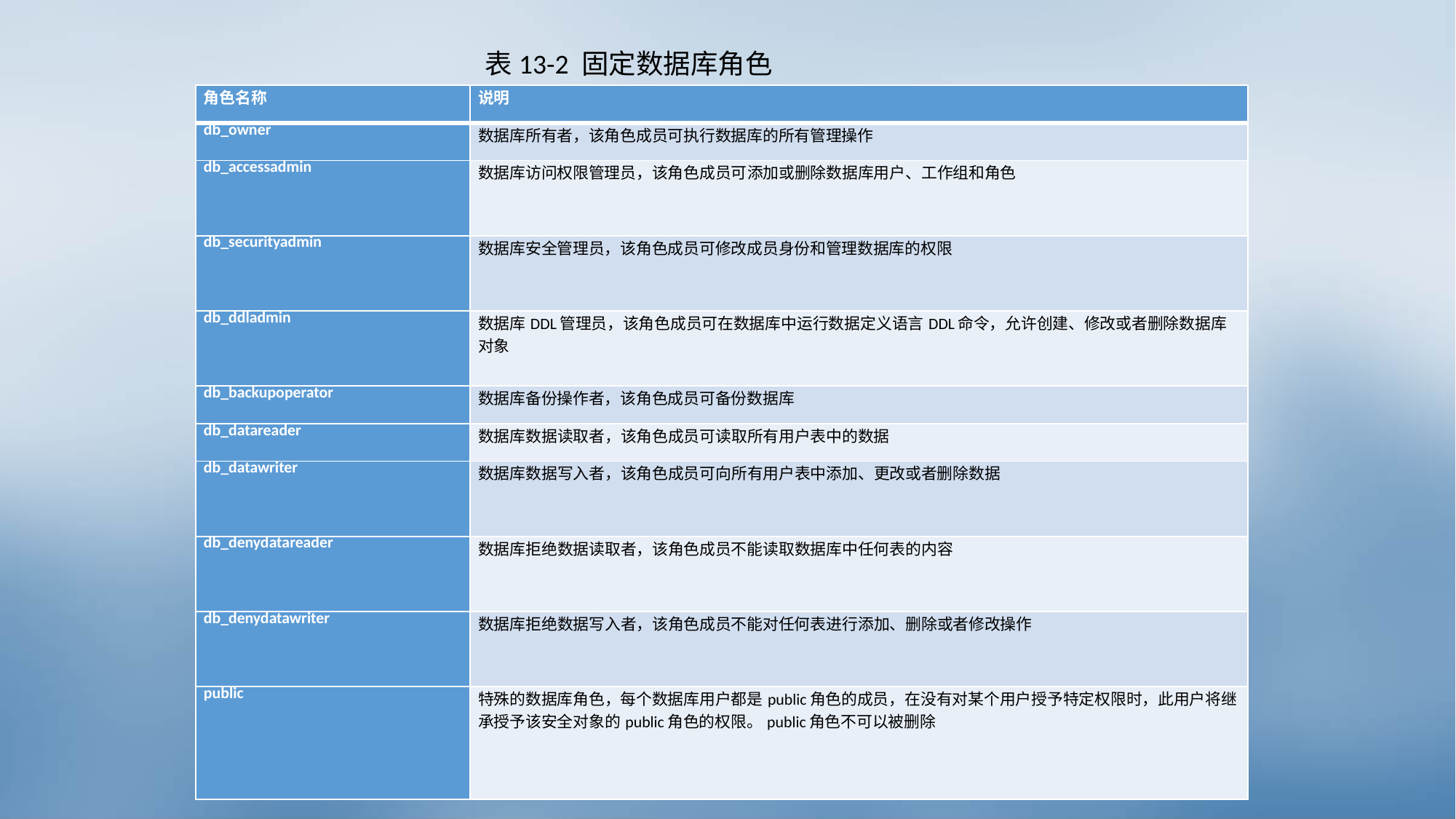

表13-2 固定数据库角色
| 角色名称 | 说明 |
| --- | --- |
| db\_owner | 数据库所有者，该角色成员可执行数据库的所有管理操作 |
| db\_accessadmin | 数据库访问权限管理员，该角色成员可添加或删除数据库用户、工作组和角色 |
| db\_securityadmin | 数据库安全管理员，该角色成员可修改成员身份和管理数据库的权限 |
| db\_ddladmin | 数据库DDL管理员，该角色成员可在数据库中运行数据定义语言DDL命令，允许创建、修改或者删除数据库对象 |
| db\_backupoperator | 数据库备份操作者，该角色成员可备份数据库 |
| db\_datareader | 数据库数据读取者，该角色成员可读取所有用户表中的数据 |
| db\_datawriter | 数据库数据写入者，该角色成员可向所有用户表中添加、更改或者删除数据 |
| db\_denydatareader | 数据库拒绝数据读取者，该角色成员不能读取数据库中任何表的内容 |
| db\_denydatawriter | 数据库拒绝数据写入者，该角色成员不能对任何表进行添加、删除或者修改操作 |
| public | 特殊的数据库角色，每个数据库用户都是public角色的成员，在没有对某个用户授予特定权限时，此用户将继承授予该安全对象的public角色的权限。public角色不可以被删除 |